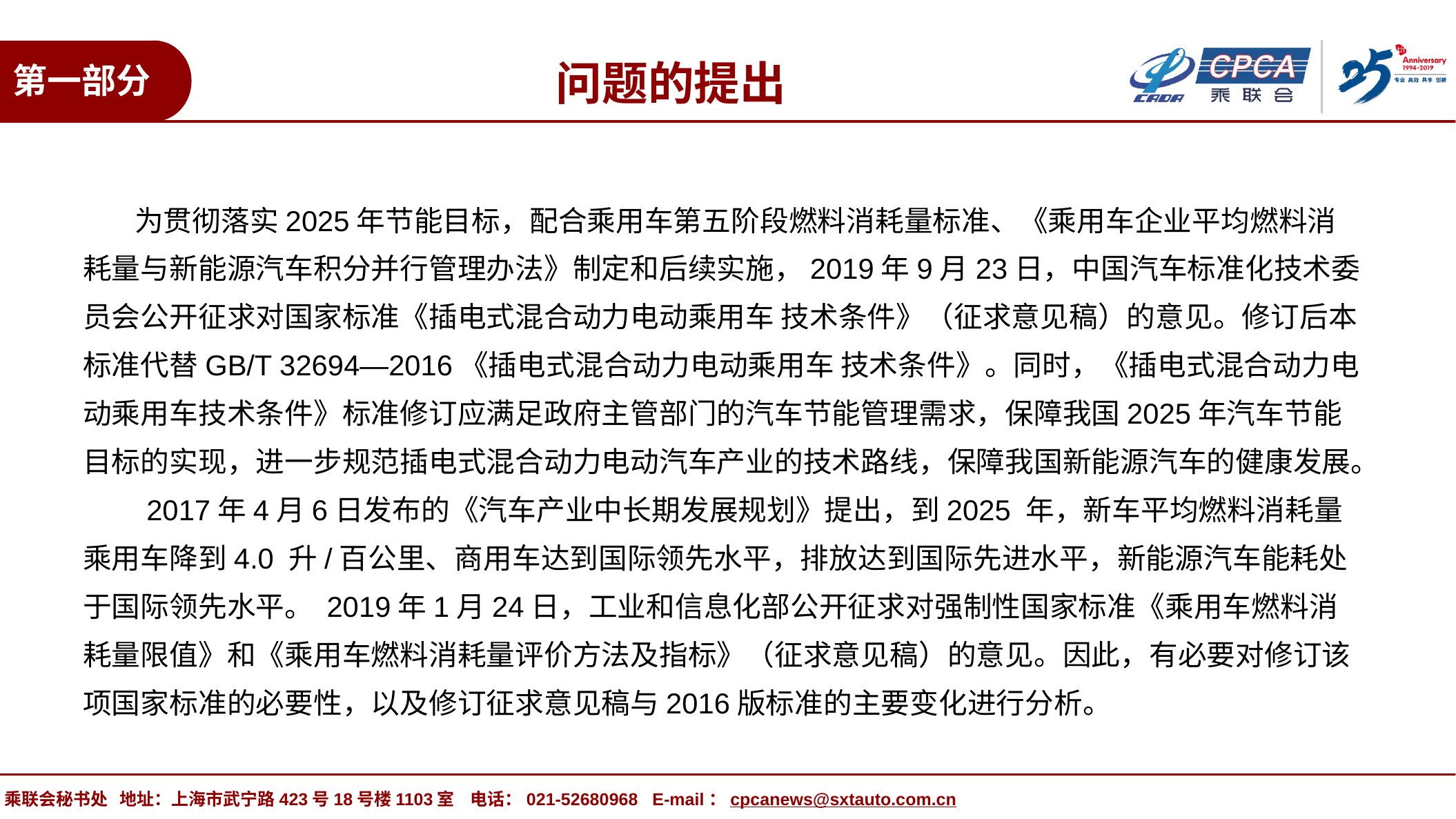

问题的提出
第一部分
       为贯彻落实2025年节能目标，配合乘用车第五阶段燃料消耗量标准、《乘用车企业平均燃料消耗量与新能源汽车积分并行管理办法》制定和后续实施，2019年9月23日，中国汽车标准化技术委员会公开征求对国家标准《插电式混合动力电动乘用车 技术条件》（征求意见稿）的意见。修订后本标准代替GB/T 32694—2016《插电式混合动力电动乘用车 技术条件》。同时，《插电式混合动力电动乘用车技术条件》标准修订应满足政府主管部门的汽车节能管理需求，保障我国2025年汽车节能目标的实现，进一步规范插电式混合动力电动汽车产业的技术路线，保障我国新能源汽车的健康发展。
        2017年4月6日发布的《汽车产业中长期发展规划》提出，到2025 年，新车平均燃料消耗量乘用车降到4.0 升/百公里、商用车达到国际领先水平，排放达到国际先进水平，新能源汽车能耗处于国际领先水平。 2019年1月24日，工业和信息化部公开征求对强制性国家标准《乘用车燃料消耗量限值》和《乘用车燃料消耗量评价方法及指标》（征求意见稿）的意见。因此，有必要对修订该项国家标准的必要性，以及修订征求意见稿与2016版标准的主要变化进行分析。